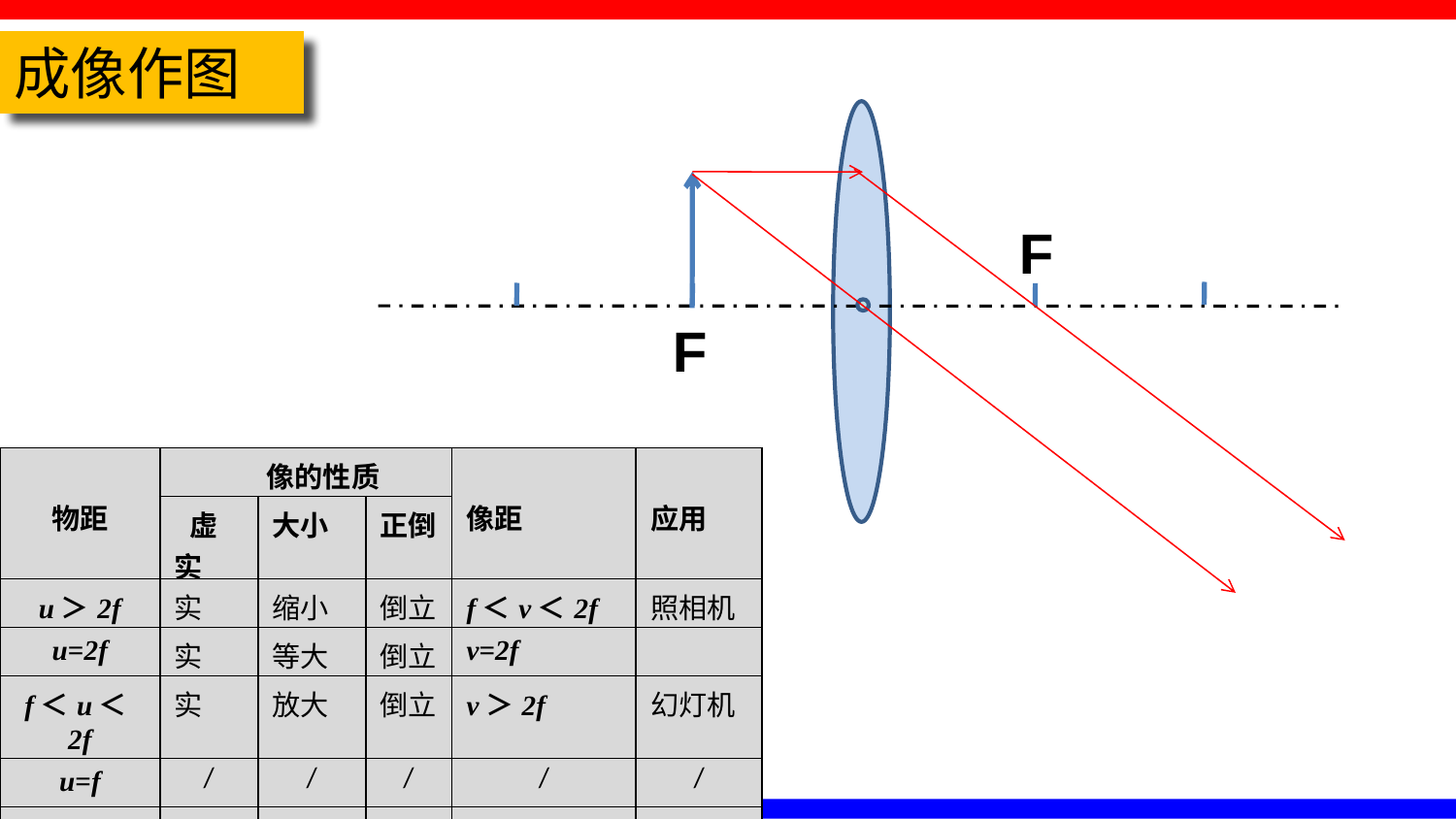

成像作图

F
F

| 物距 | 像的性质 |  |  | 像距 | 应用 |
| --- | --- | --- | --- | --- | --- |
|  | 虚实 | 大小 | 正倒 |  |  |
| u＞2f | 实 | 缩小 | 倒立 | f＜v＜2f | 照相机 |
| u=2f | 实 | 等大 | 倒立 | v=2f |  |
| f＜u＜2f | 实 | 放大 | 倒立 | v＞2f | 幻灯机 |
| u=f | / | / | / | / | / |
| u＜f |  |  |  |  |  |